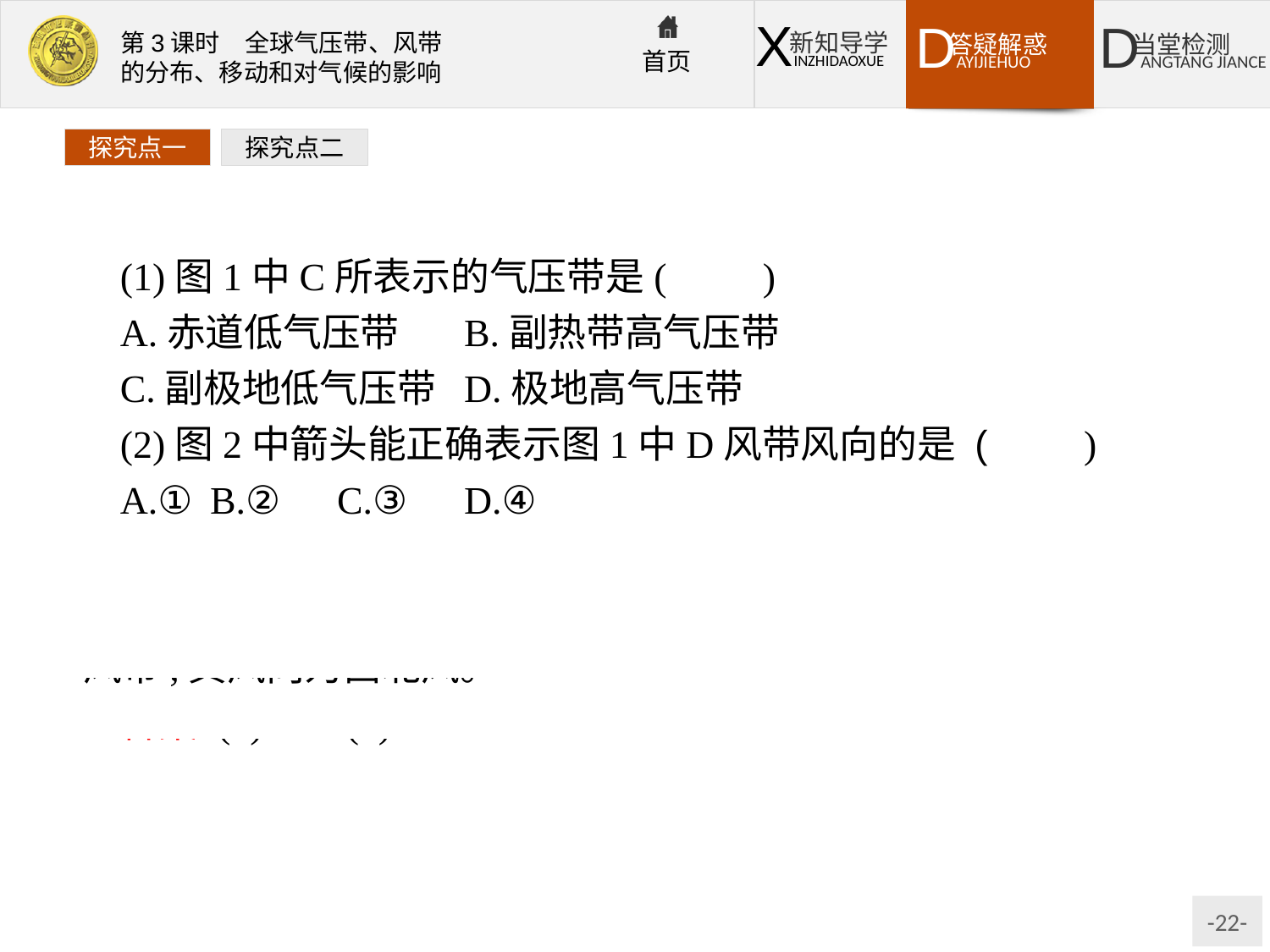

探究点一
探究点二
(1)图1中C所表示的气压带是(　　)
A.赤道低气压带	B.副热带高气压带
C.副极地低气压带	D.极地高气压带
(2)图2中箭头能正确表示图1中D风带风向的是 (　　)
A.①	B.②	C.③	D.④
解析:第(1)题,C位于60°S~70°S之间,为南半球副极地低气压带。第(2)题,结合D风带所处的纬度位置知其为南半球盛行西风带,其风向为西北风。
答案:(1)C　(2)B